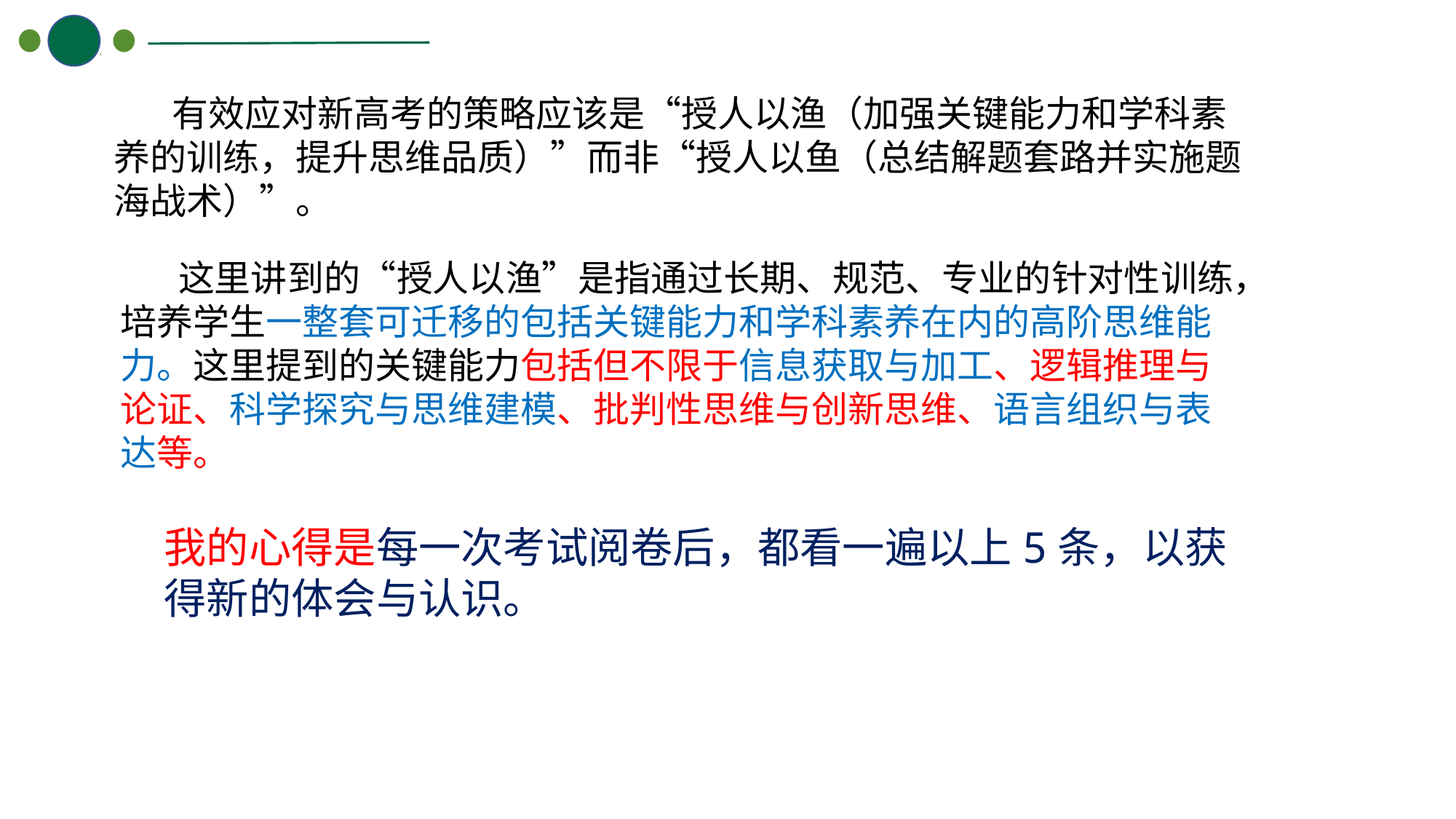

有效应对新高考的策略应该是“授人以渔（加强关键能力和学科素养的训练，提升思维品质）”而非“授人以鱼（总结解题套路并实施题海战术）”。
      这里讲到的“授人以渔”是指通过长期、规范、专业的针对性训练，培养学生一整套可迁移的包括关键能力和学科素养在内的高阶思维能力。这里提到的关键能力包括但不限于信息获取与加工、逻辑推理与论证、科学探究与思维建模、批判性思维与创新思维、语言组织与表达等。
我的心得是每一次考试阅卷后，都看一遍以上5条，以获得新的体会与认识。